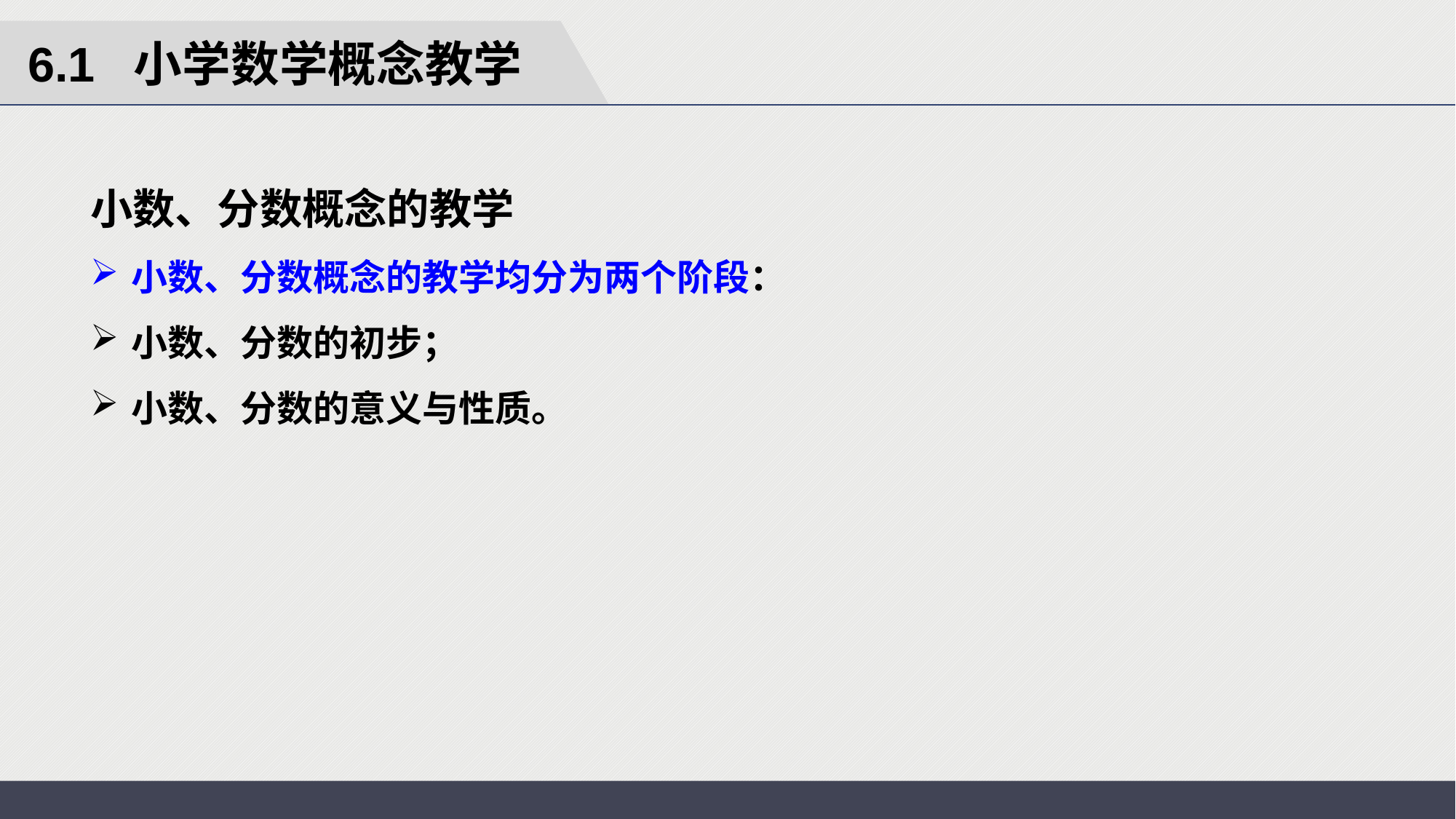

6.1  小学数学概念教学
小数、分数概念的教学
小数、分数概念的教学均分为两个阶段：
小数、分数的初步；
小数、分数的意义与性质。